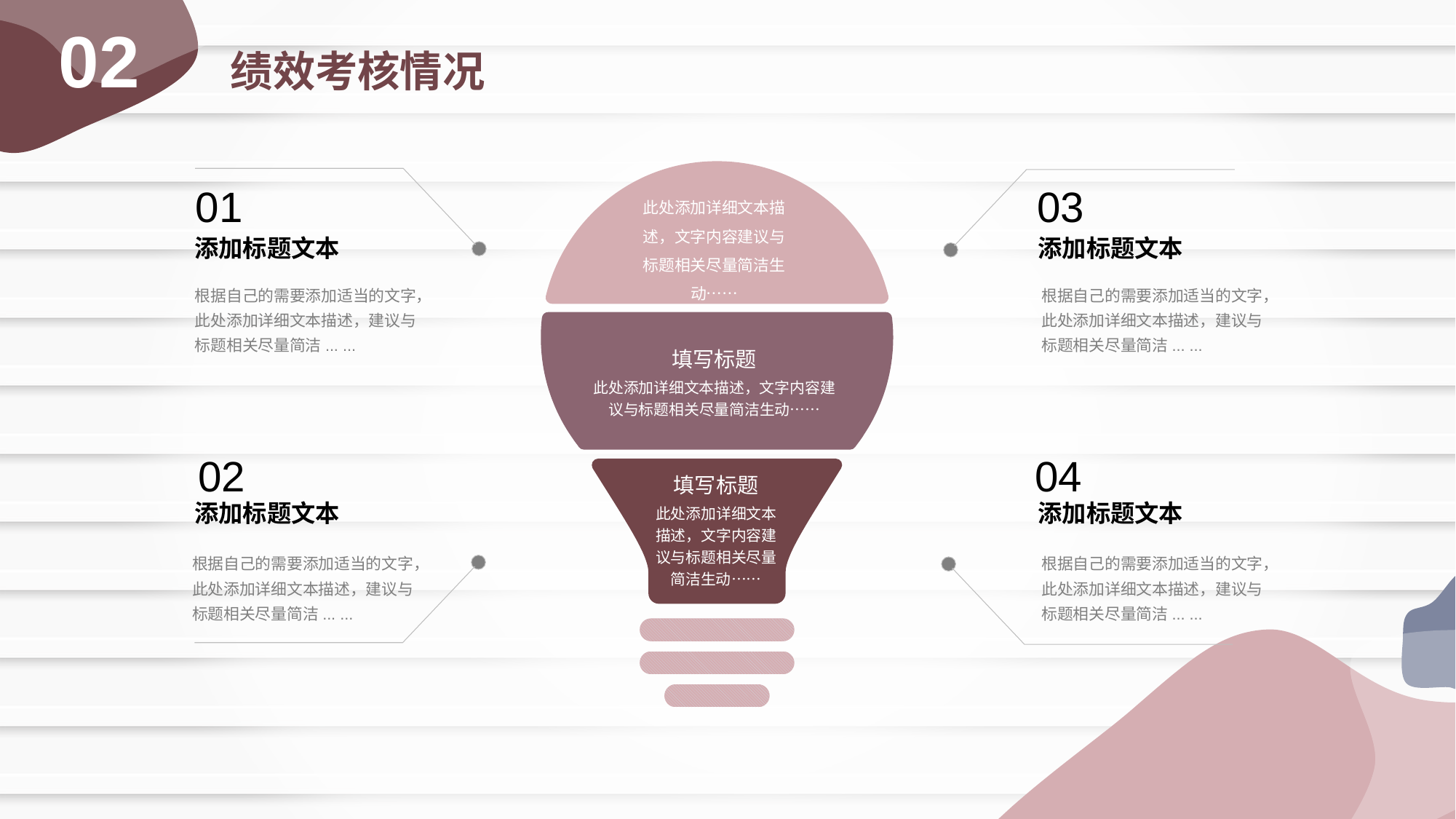

02
绩效考核情况

此处添加详细文本描述，文字内容建议与标题相关尽量简洁生动……
填写标题
此处添加详细文本描述，文字内容建议与标题相关尽量简洁生动……
填写标题
此处添加详细文本描述，文字内容建议与标题相关尽量简洁生动……

01
03
添加标题文本
添加标题文本
根据自己的需要添加适当的文字，此处添加详细文本描述，建议与标题相关尽量简洁... ...
根据自己的需要添加适当的文字，此处添加详细文本描述，建议与标题相关尽量简洁... ...
02
04
添加标题文本
添加标题文本
根据自己的需要添加适当的文字，此处添加详细文本描述，建议与标题相关尽量简洁... ...
根据自己的需要添加适当的文字，此处添加详细文本描述，建议与标题相关尽量简洁... ...